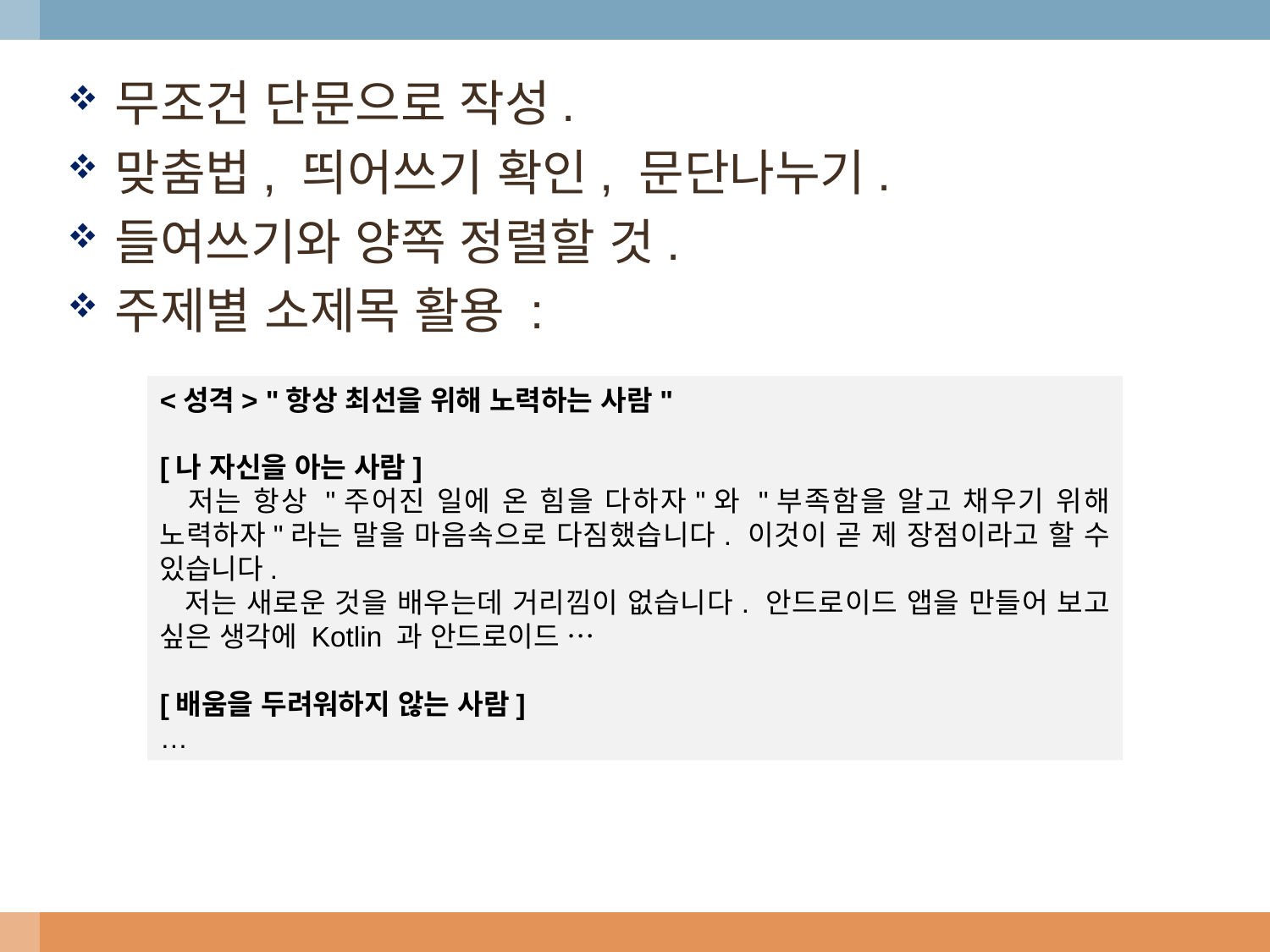

무조건 단문으로 작성.
맞춤법, 띄어쓰기 확인, 문단나누기.
들여쓰기와 양쪽 정렬할 것.
주제별 소제목 활용 :
<성격> "항상 최선을 위해 노력하는 사람"

[나 자신을 아는 사람]
  저는 항상 "주어진 일에 온 힘을 다하자"와 "부족함을 알고 채우기 위해 노력하자"라는 말을 마음속으로 다짐했습니다. 이것이 곧 제 장점이라고 할 수 있습니다.
  저는 새로운 것을 배우는데 거리낌이 없습니다. 안드로이드 앱을 만들어 보고 싶은 생각에 Kotlin 과 안드로이드 …

[배움을 두려워하지 않는 사람]
…